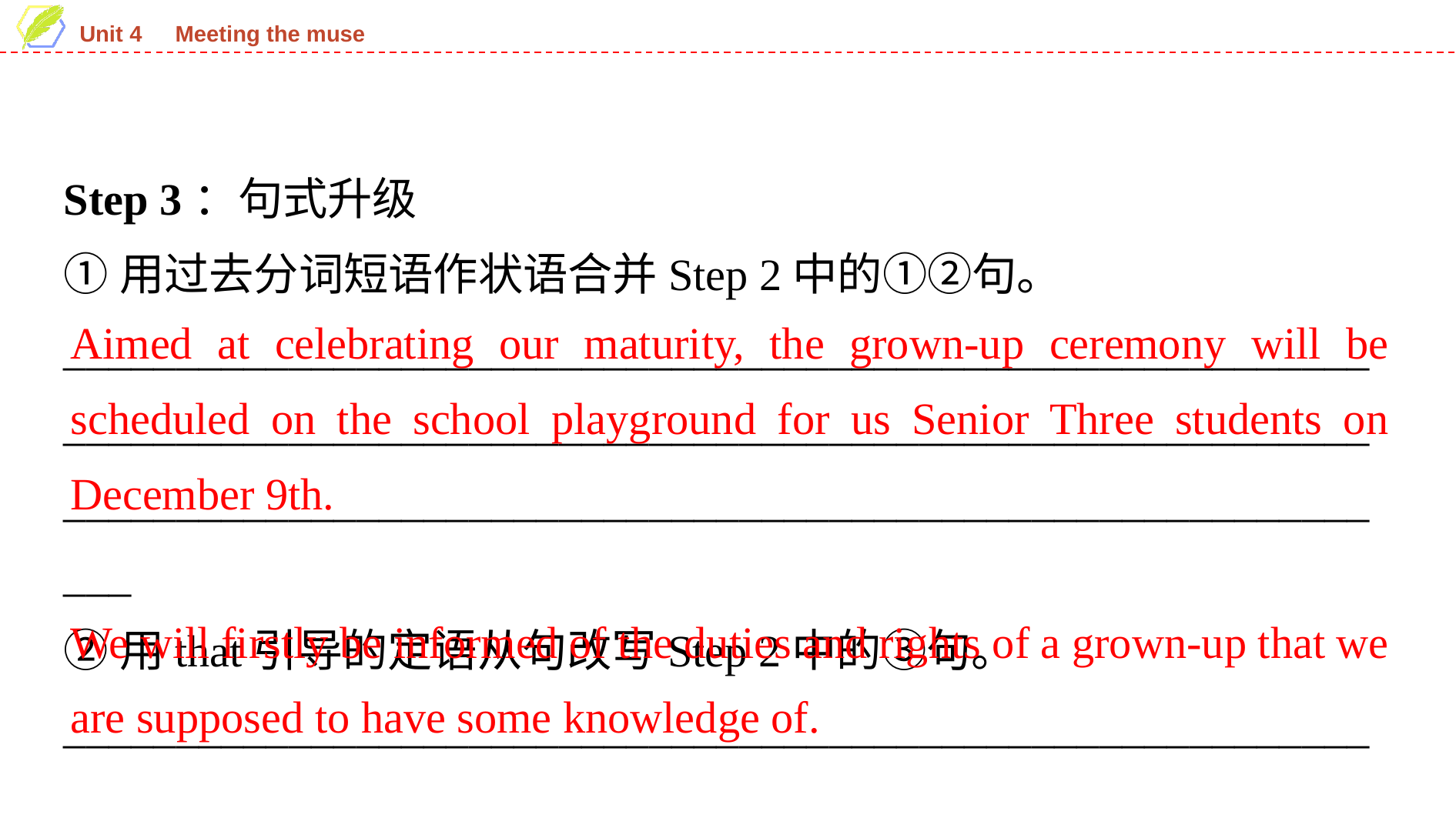

Step 3：句式升级
①用过去分词短语作状语合并Step 2中的①②句。
_________________________________________________________________________________________________________________________________________________________________________________
②用that引导的定语从句改写Step 2中的③句。
______________________________________________________________________________________________________________________
Aimed at celebrating our maturity, the grown-up ceremony will be scheduled on the school playground for us Senior Three students on December 9th.
We will firstly be informed of the duties and rights of a grown-up that we are supposed to have some knowledge of.